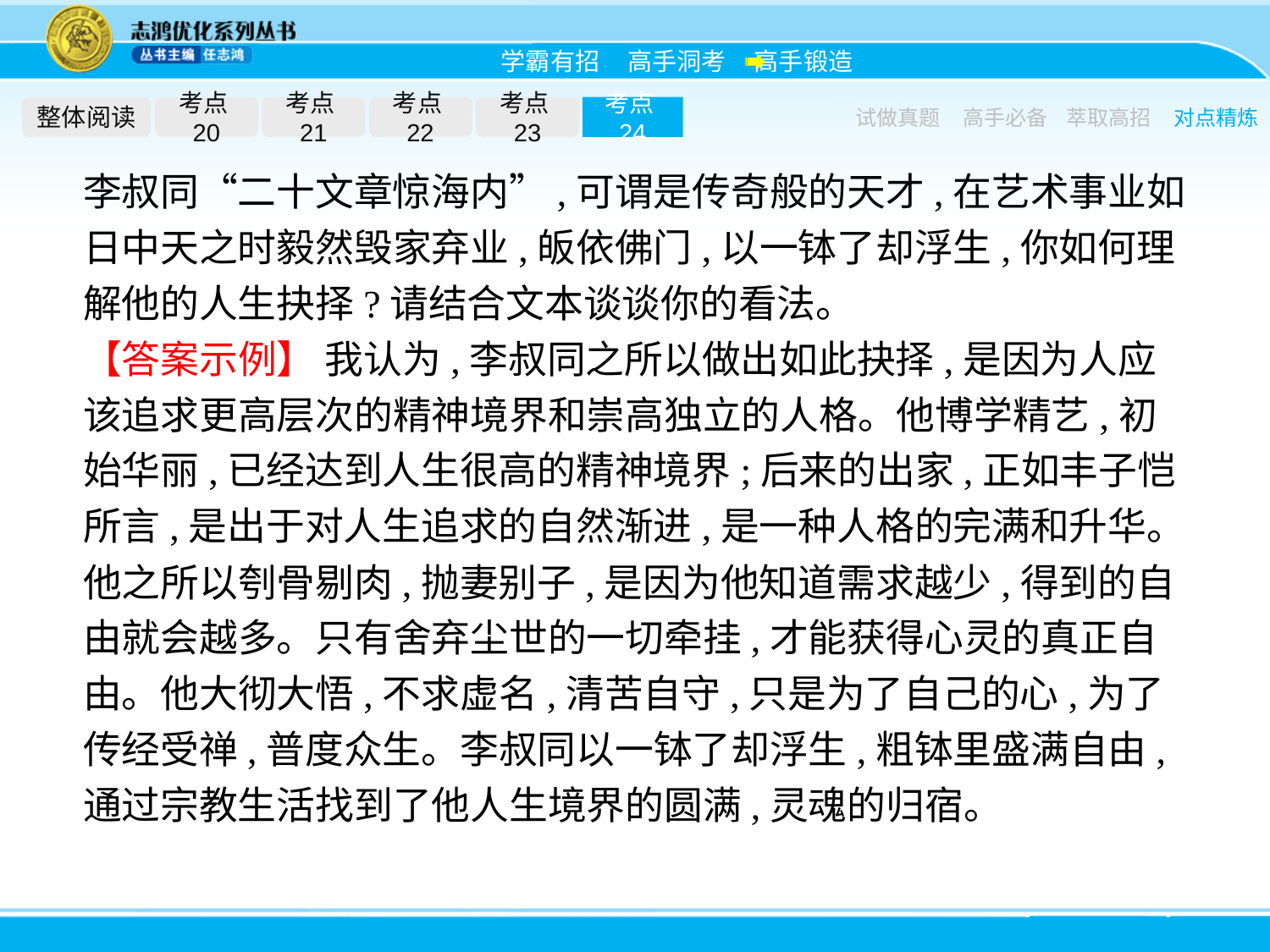

整体阅读
考点20
考点21
考点22
考点23
考点24
试做真题
高手必备
萃取高招
对点精炼
李叔同“二十文章惊海内”,可谓是传奇般的天才,在艺术事业如日中天之时毅然毁家弃业,皈依佛门,以一钵了却浮生,你如何理解他的人生抉择?请结合文本谈谈你的看法。
【答案示例】 我认为,李叔同之所以做出如此抉择,是因为人应该追求更高层次的精神境界和崇高独立的人格。他博学精艺,初始华丽,已经达到人生很高的精神境界;后来的出家,正如丰子恺所言,是出于对人生追求的自然渐进,是一种人格的完满和升华。他之所以刳骨剔肉,抛妻别子,是因为他知道需求越少,得到的自由就会越多。只有舍弃尘世的一切牵挂,才能获得心灵的真正自由。他大彻大悟,不求虚名,清苦自守,只是为了自己的心,为了传经受禅,普度众生。李叔同以一钵了却浮生,粗钵里盛满自由,通过宗教生活找到了他人生境界的圆满,灵魂的归宿。